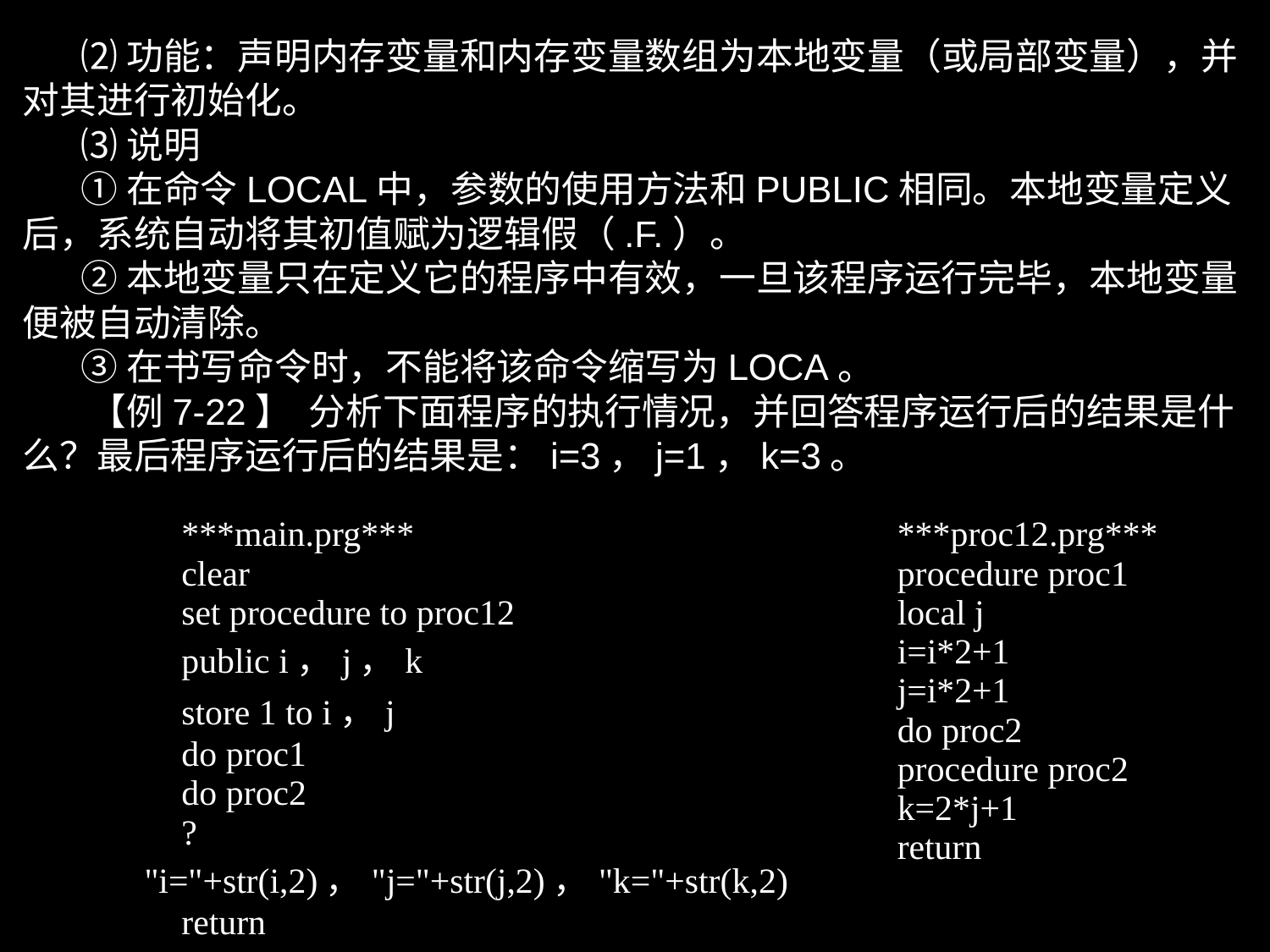

⑵功能：声明内存变量和内存变量数组为本地变量（或局部变量），并对其进行初始化。
       ⑶说明
       ①在命令LOCAL中，参数的使用方法和PUBLIC相同。本地变量定义后，系统自动将其初值赋为逻辑假（.F.）。
       ②本地变量只在定义它的程序中有效，一旦该程序运行完毕，本地变量便被自动清除。
       ③在书写命令时，不能将该命令缩写为LOCA。
       【例7-22】  分析下面程序的执行情况，并回答程序运行后的结果是什么？最后程序运行后的结果是：i=3，j=1，k=3。
| \*\*\*main.prg\*\*\* clear set procedure to proc12 public i，j，k store 1 to i，j do proc1 do proc2 ? "i="+str(i,2)，"j="+str(j,2)，"k="+str(k,2) return | \*\*\*proc12.prg\*\*\* procedure proc1 local j i=i\*2+1 j=i\*2+1 do proc2 procedure proc2 k=2\*j+1 return |
| --- | --- |